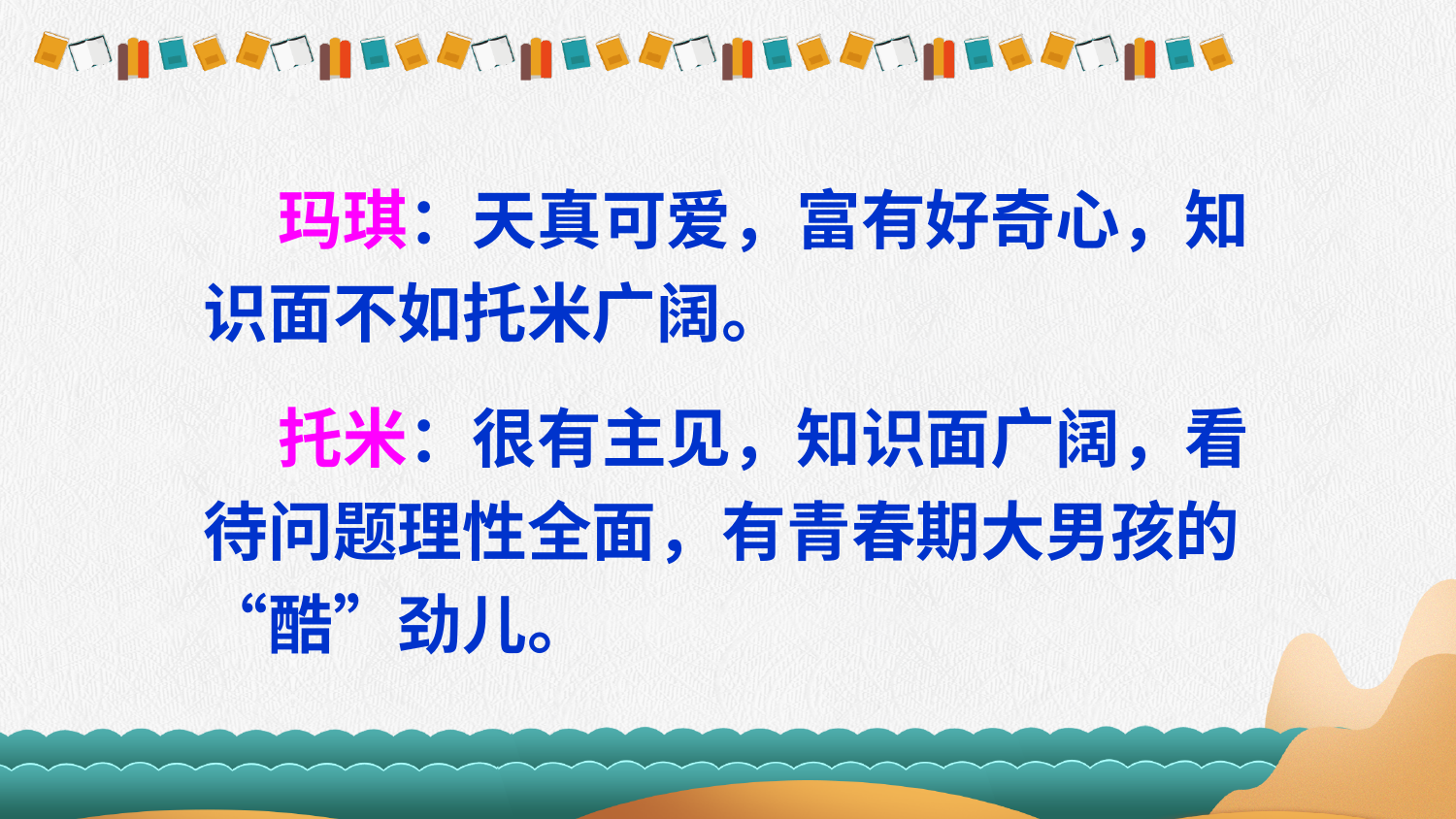

玛琪：天真可爱，富有好奇心，知识面不如托米广阔。
    托米：很有主见，知识面广阔，看待问题理性全面，有青春期大男孩的“酷”劲儿。